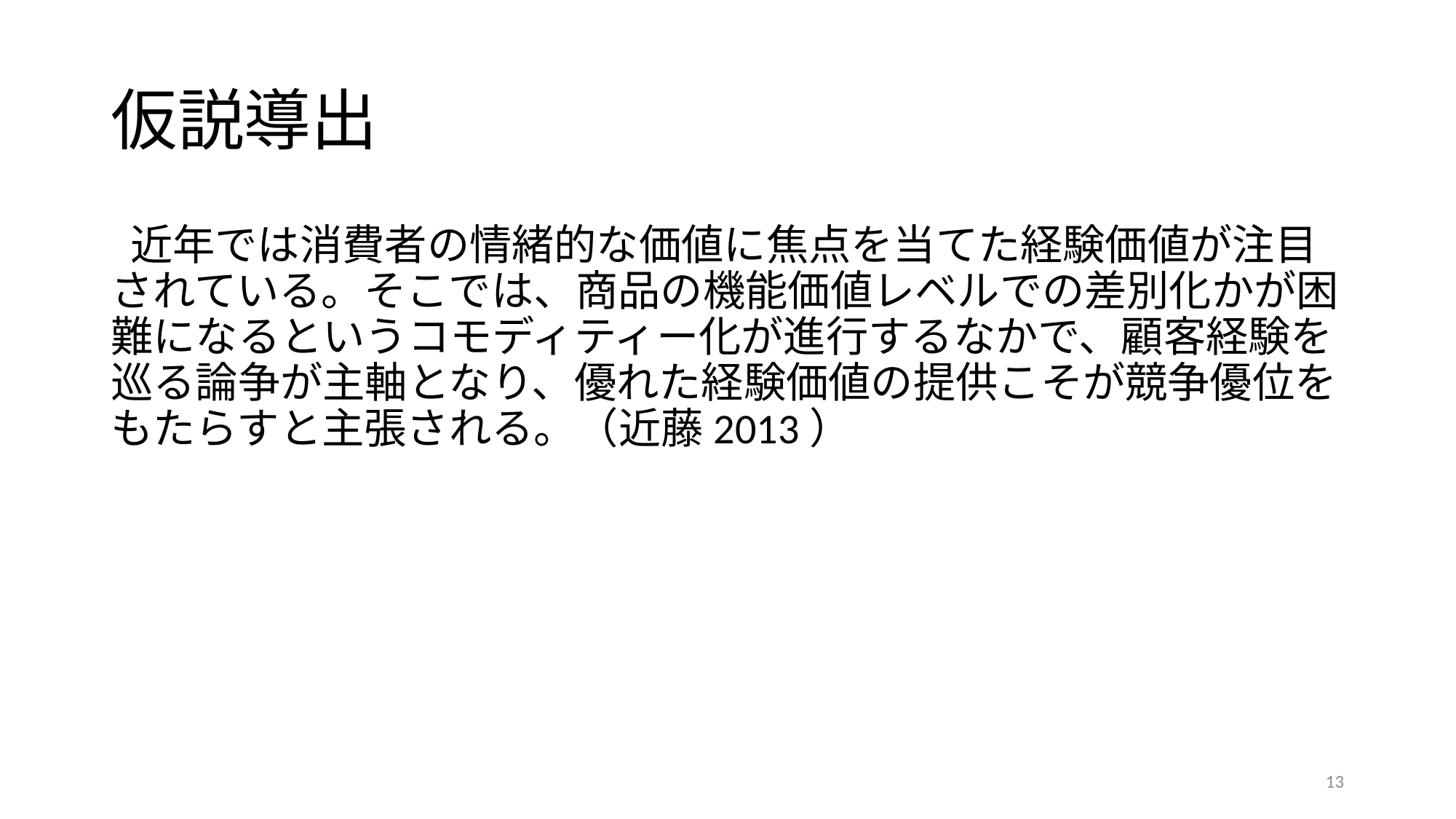

# 仮説導出
 近年では消費者の情緒的な価値に焦点を当てた経験価値が注目されている。そこでは、商品の機能価値レベルでの差別化かが困難になるというコモディティー化が進行するなかで、顧客経験を巡る論争が主軸となり、優れた経験価値の提供こそが競争優位をもたらすと主張される。（近藤2013）
13